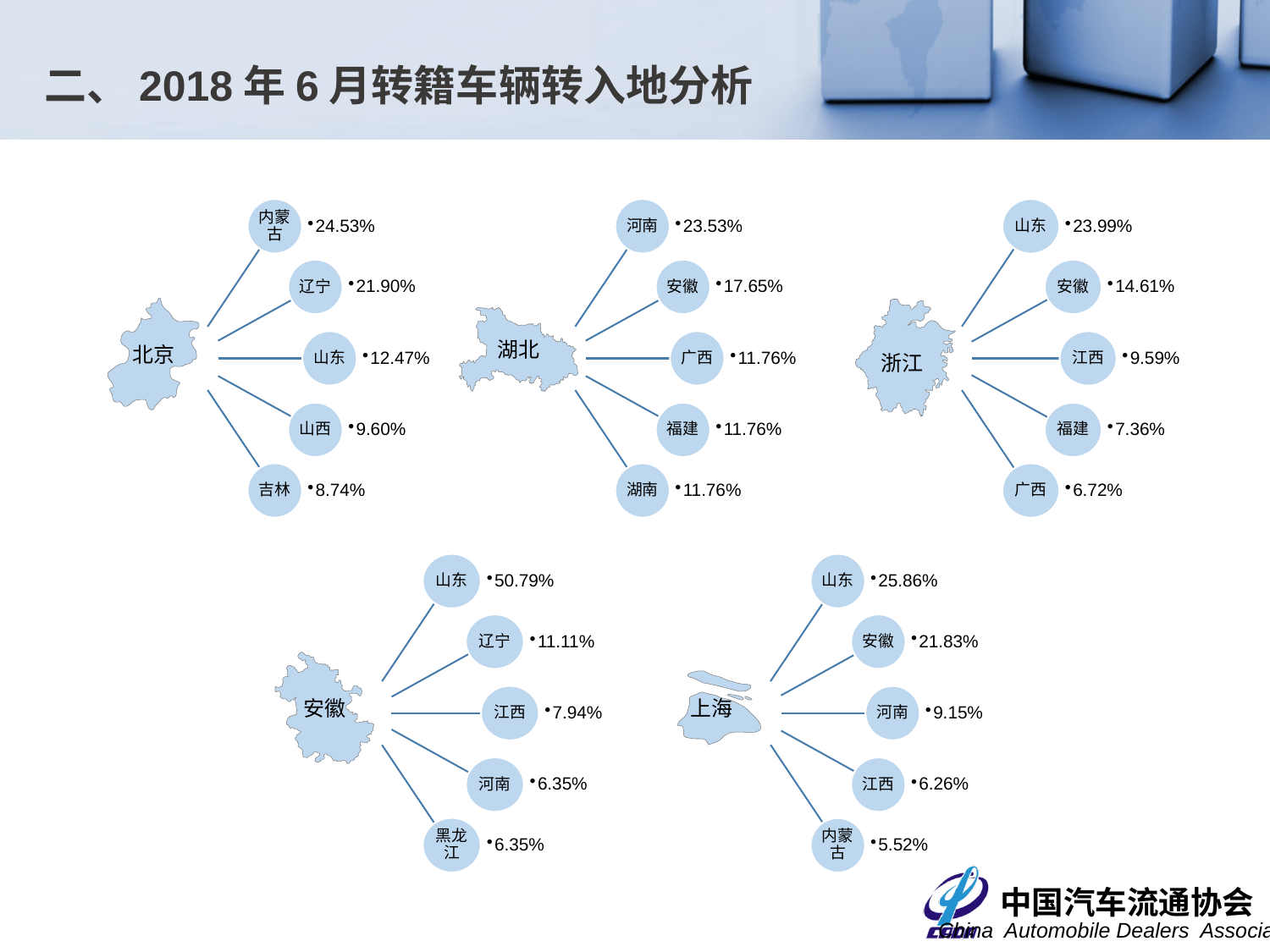

二、2018年6月转籍车辆转入地分析
内蒙古
24.53%
辽宁
21.90%
山东
12.47%
山西
9.60%
吉林
8.74%
北京
河南
23.53%
安徽
17.65%
广西
11.76%
福建
11.76%
湖南
11.76%
湖北
山东
23.99%
安徽
14.61%
江西
9.59%
福建
7.36%
广西
6.72%

浙江
山东
50.79%
辽宁
11.11%
江西
7.94%
河南
6.35%
黑龙江
6.35%
安徽
山东
25.86%
安徽
21.83%
河南
9.15%
江西
6.26%
内蒙古
5.52%
上海